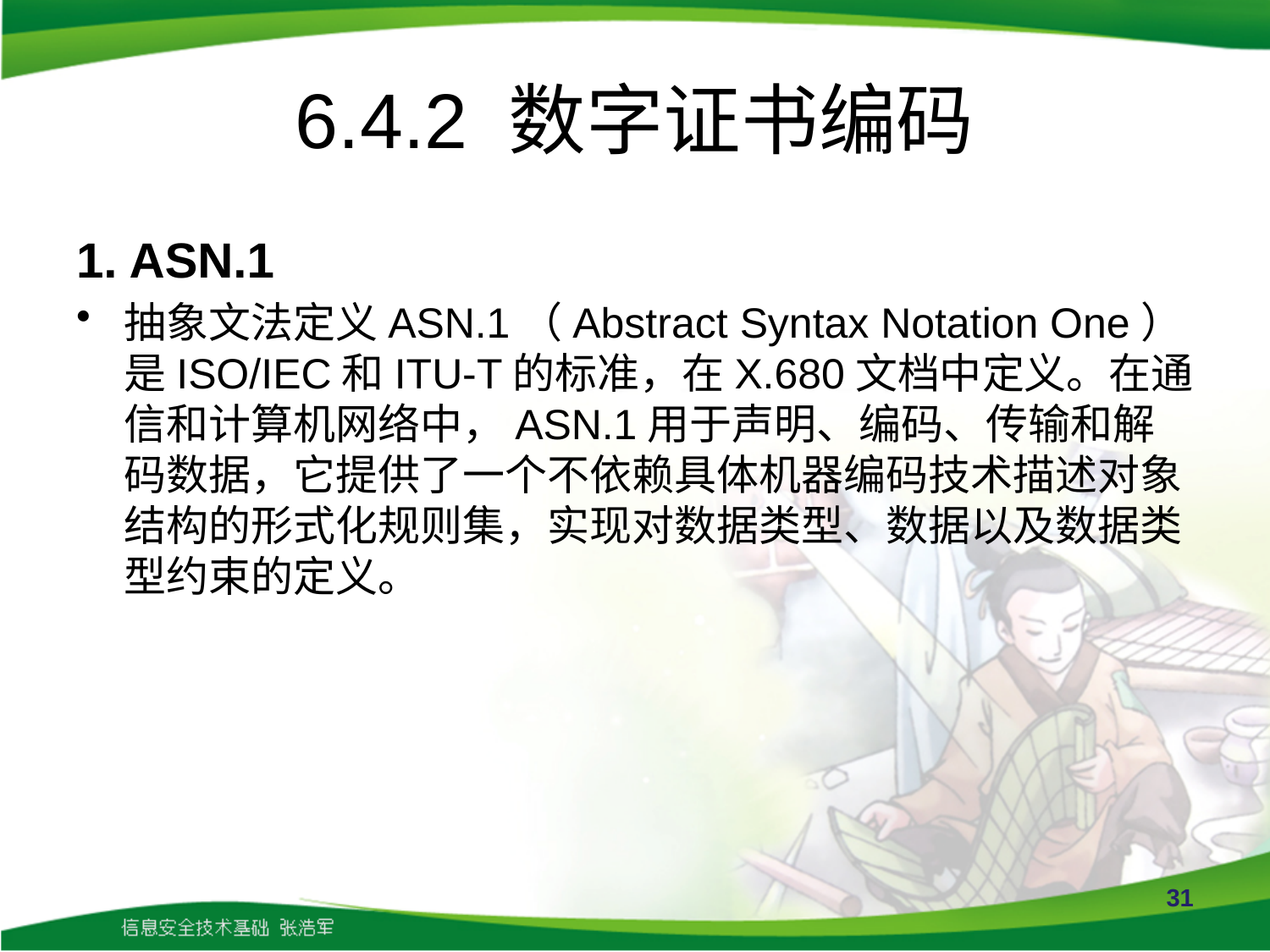

# 6.4.2 数字证书编码
1. ASN.1
抽象文法定义ASN.1（Abstract Syntax Notation One）是ISO/IEC和ITU-T的标准，在X.680文档中定义。在通信和计算机网络中，ASN.1用于声明、编码、传输和解码数据，它提供了一个不依赖具体机器编码技术描述对象结构的形式化规则集，实现对数据类型、数据以及数据类型约束的定义。
31